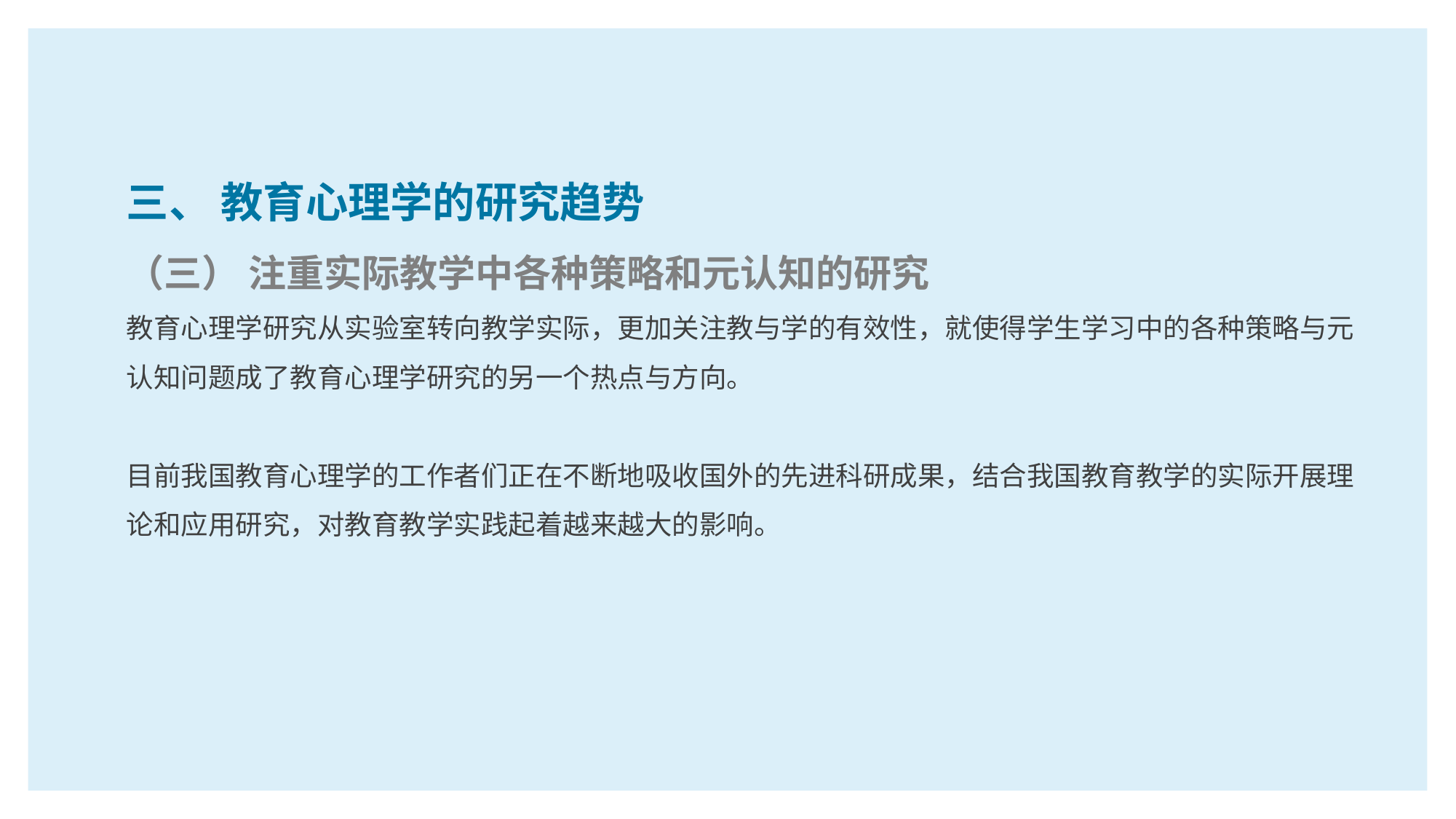

三、 教育心理学的研究趋势
（三） 注重实际教学中各种策略和元认知的研究
教育心理学研究从实验室转向教学实际，更加关注教与学的有效性，就使得学生学习中的各种策略与元认知问题成了教育心理学研究的另一个热点与方向。

目前我国教育心理学的工作者们正在不断地吸收国外的先进科研成果，结合我国教育教学的实际开展理论和应用研究，对教育教学实践起着越来越大的影响。